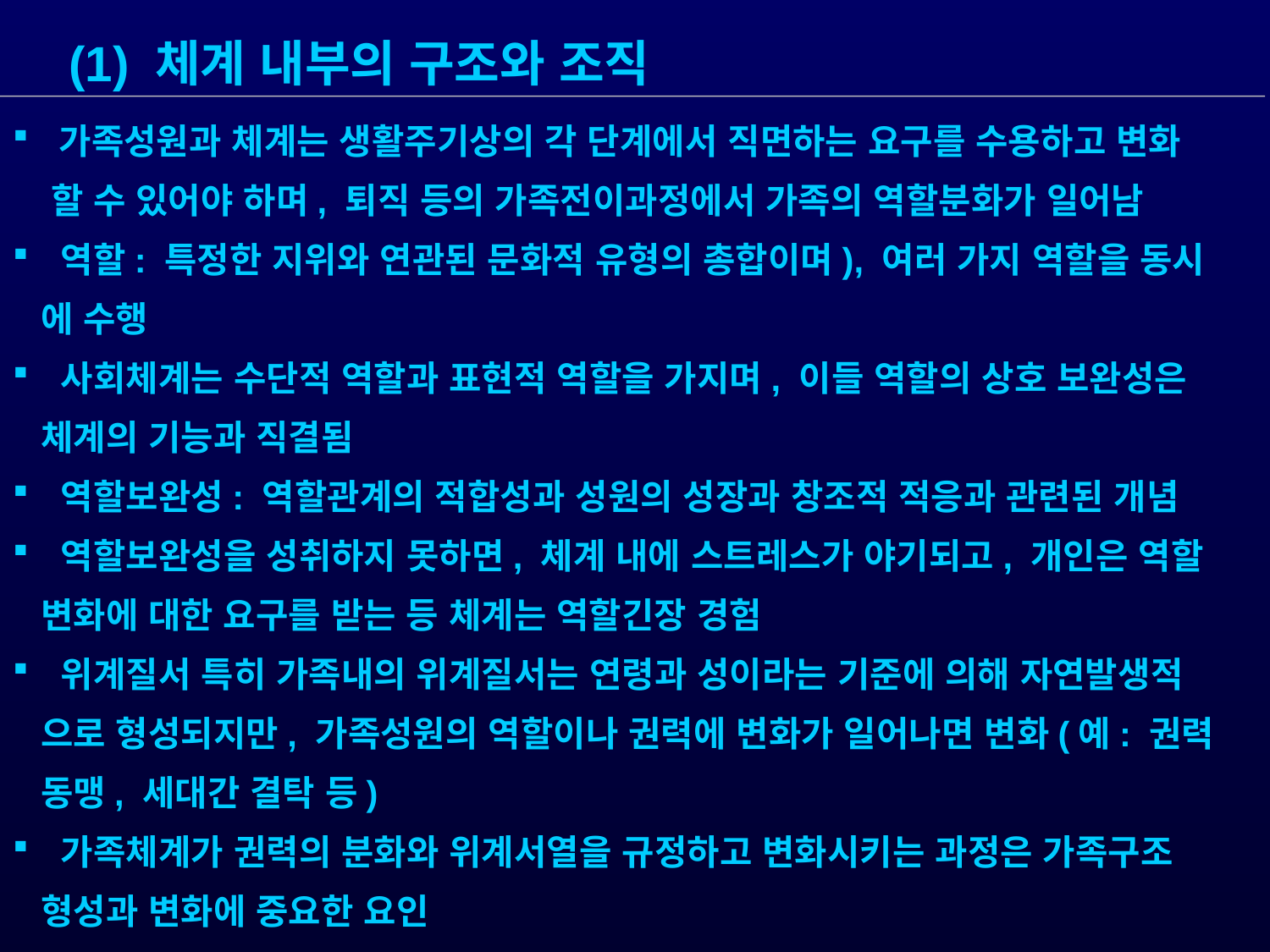

(1) 체계 내부의 구조와 조직
 가족성원과 체계는 생활주기상의 각 단계에서 직면하는 요구를 수용하고 변화
   할 수 있어야 하며, 퇴직 등의 가족전이과정에서 가족의 역할분화가 일어남
 역할: 특정한 지위와 연관된 문화적 유형의 총합이며), 여러 가지 역할을 동시
  에 수행
 사회체계는 수단적 역할과 표현적 역할을 가지며, 이들 역할의 상호 보완성은
  체계의 기능과 직결됨
 역할보완성: 역할관계의 적합성과 성원의 성장과 창조적 적응과 관련된 개념
 역할보완성을 성취하지 못하면, 체계 내에 스트레스가 야기되고, 개인은 역할
  변화에 대한 요구를 받는 등 체계는 역할긴장 경험
 위계질서 특히 가족내의 위계질서는 연령과 성이라는 기준에 의해 자연발생적
  으로 형성되지만, 가족성원의 역할이나 권력에 변화가 일어나면 변화(예: 권력
  동맹, 세대간 결탁 등)
 가족체계가 권력의 분화와 위계서열을 규정하고 변화시키는 과정은 가족구조
  형성과 변화에 중요한 요인